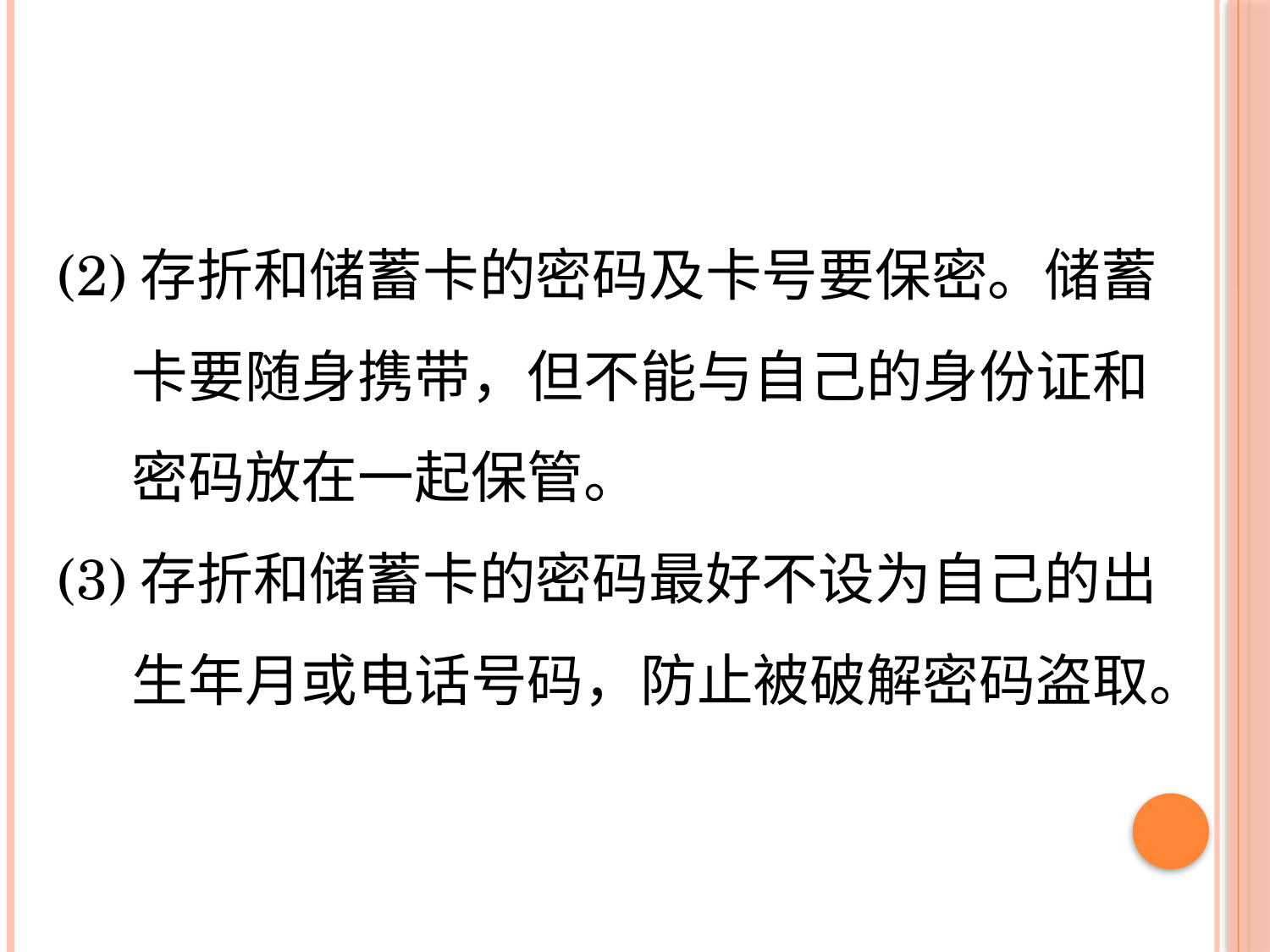

(2)存折和储蓄卡的密码及卡号要保密。储蓄卡要随身携带，但不能与自己的身份证和密码放在一起保管。
(3)存折和储蓄卡的密码最好不设为自己的出生年月或电话号码，防止被破解密码盗取。